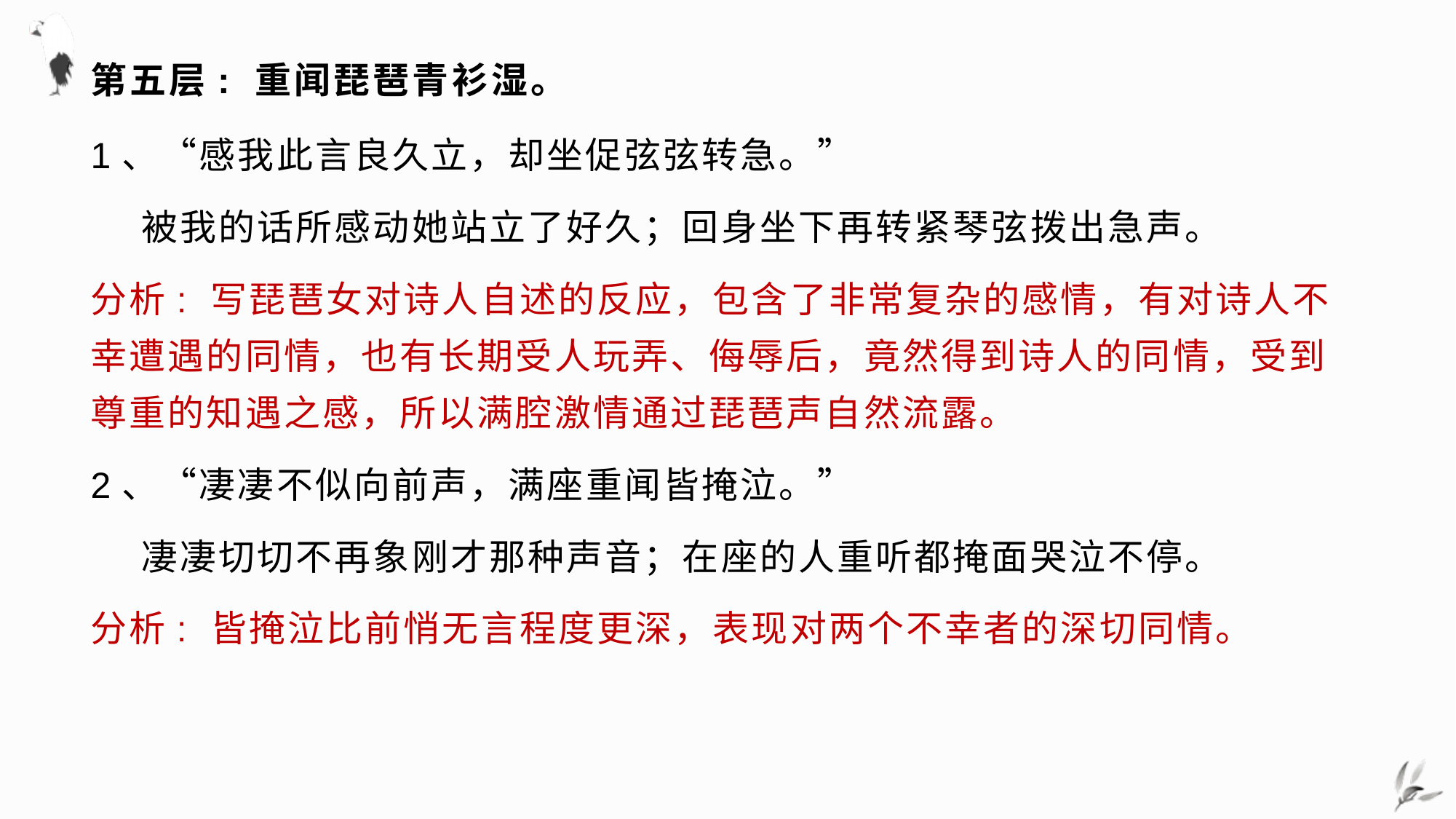

# 第五层: 重闻琵琶青衫湿。
1、“感我此言良久立，却坐促弦弦转急。”
    被我的话所感动她站立了好久；回身坐下再转紧琴弦拨出急声。
分析: 写琵琶女对诗人自述的反应，包含了非常复杂的感情，有对诗人不幸遭遇的同情，也有长期受人玩弄、侮辱后，竟然得到诗人的同情，受到尊重的知遇之感，所以满腔激情通过琵琶声自然流露。
2、“凄凄不似向前声，满座重闻皆掩泣。”
    凄凄切切不再象刚才那种声音；在座的人重听都掩面哭泣不停。
分析: 皆掩泣比前悄无言程度更深，表现对两个不幸者的深切同情。